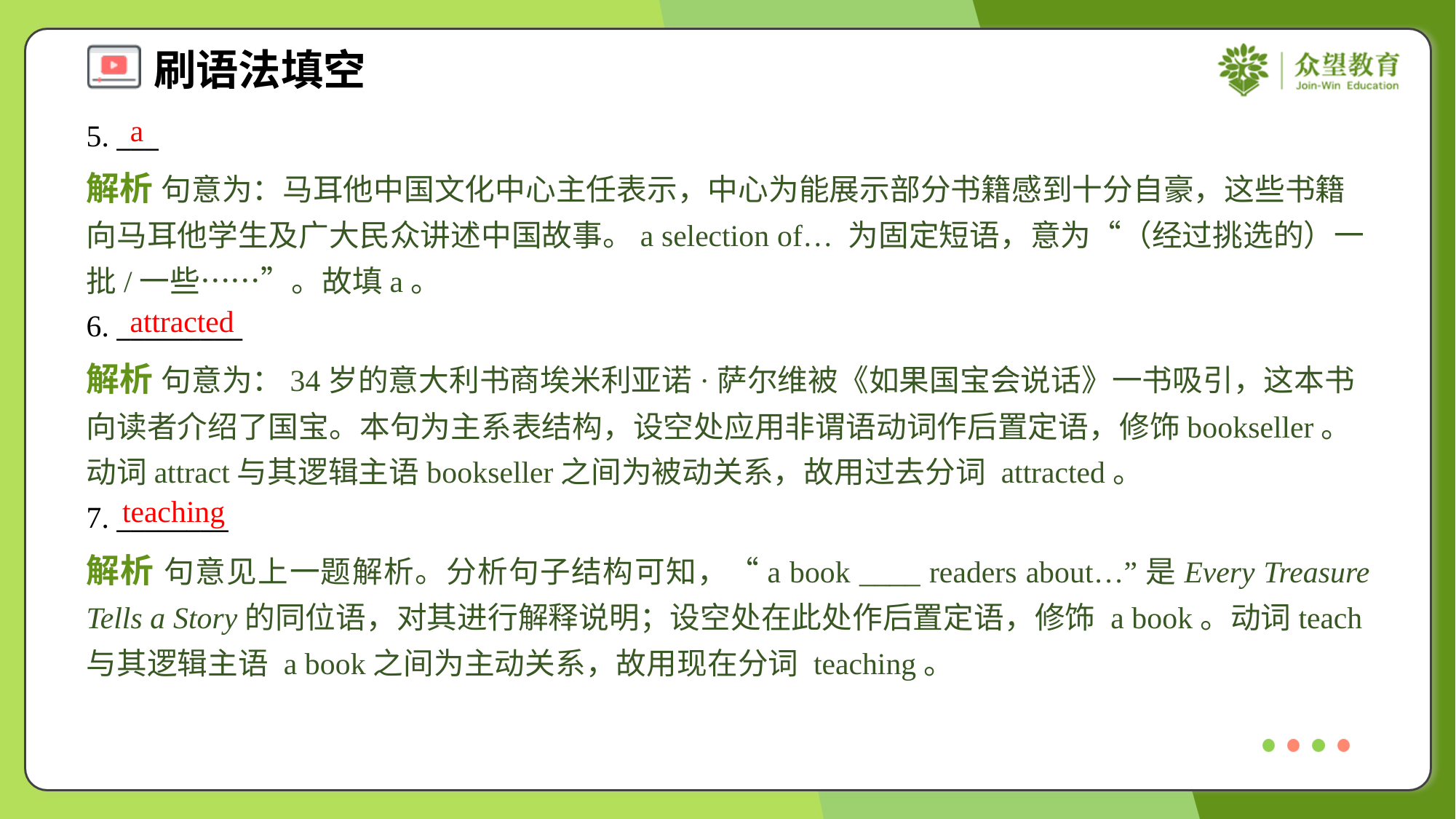

a
5. ___
解析 句意为：马耳他中国文化中心主任表示，中心为能展示部分书籍感到十分自豪，这些书籍向马耳他学生及广大民众讲述中国故事。a selection of… 为固定短语，意为“（经过挑选的）一批/一些……”。故填a。
attracted
6. _________
解析 句意为：34岁的意大利书商埃米利亚诺·萨尔维被《如果国宝会说话》一书吸引，这本书向读者介绍了国宝。本句为主系表结构，设空处应用非谓语动词作后置定语，修饰bookseller。动词attract与其逻辑主语bookseller之间为被动关系，故用过去分词 attracted。
teaching
7. ________
解析 句意见上一题解析。分析句子结构可知，“a book ____ readers about…”是Every Treasure Tells a Story的同位语，对其进行解释说明；设空处在此处作后置定语，修饰 a book。动词teach与其逻辑主语 a book之间为主动关系，故用现在分词 teaching。